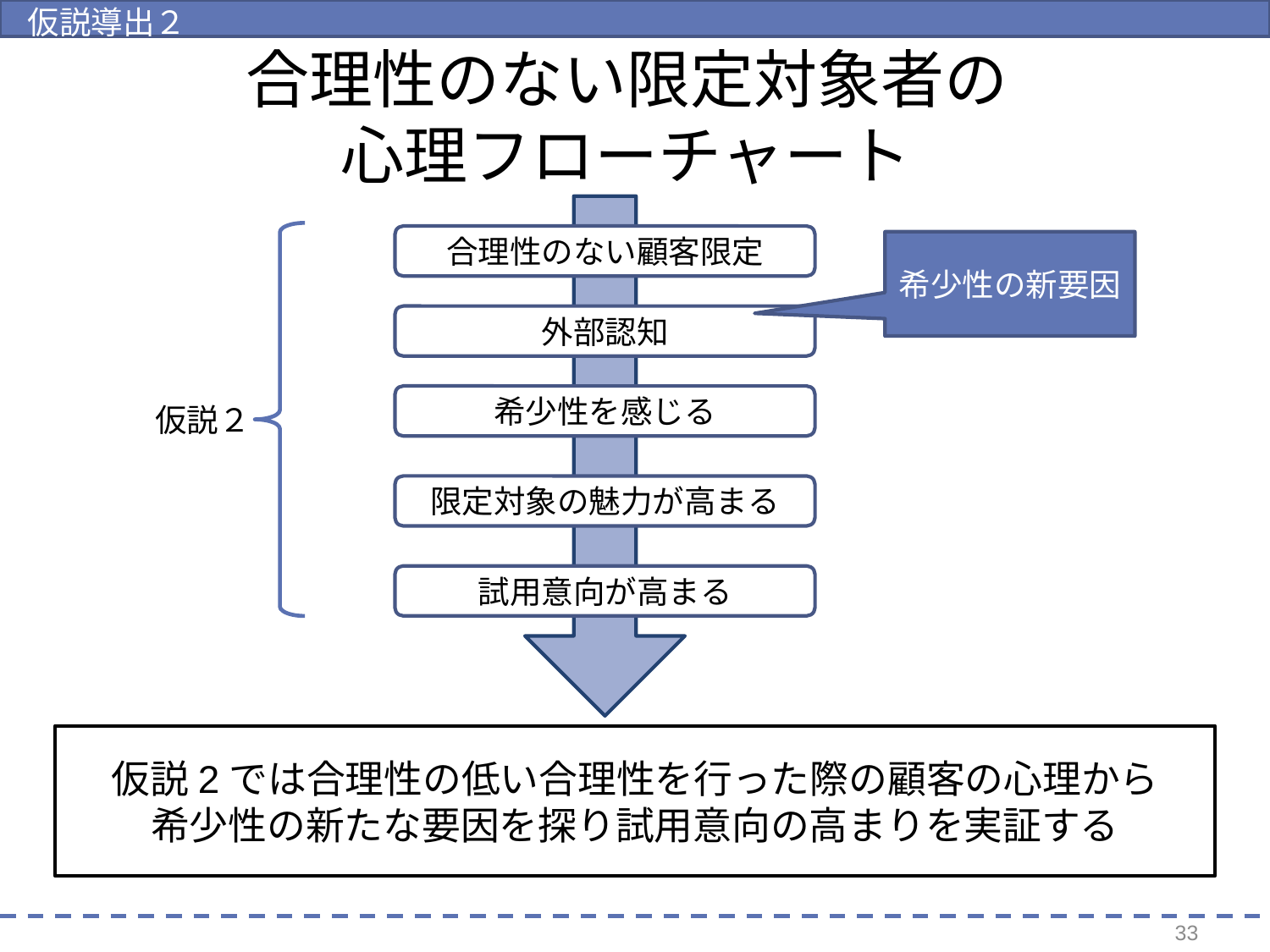

仮説導出２
# 合理性のない限定対象者の 心理フローチャート

合理性のない顧客限定
希少性の新要因
外部認知
希少性を感じる
仮説２
限定対象の魅力が高まる
試用意向が高まる
仮説2では合理性の低い合理性を行った際の顧客の心理から
希少性の新たな要因を探り試用意向の高まりを実証する